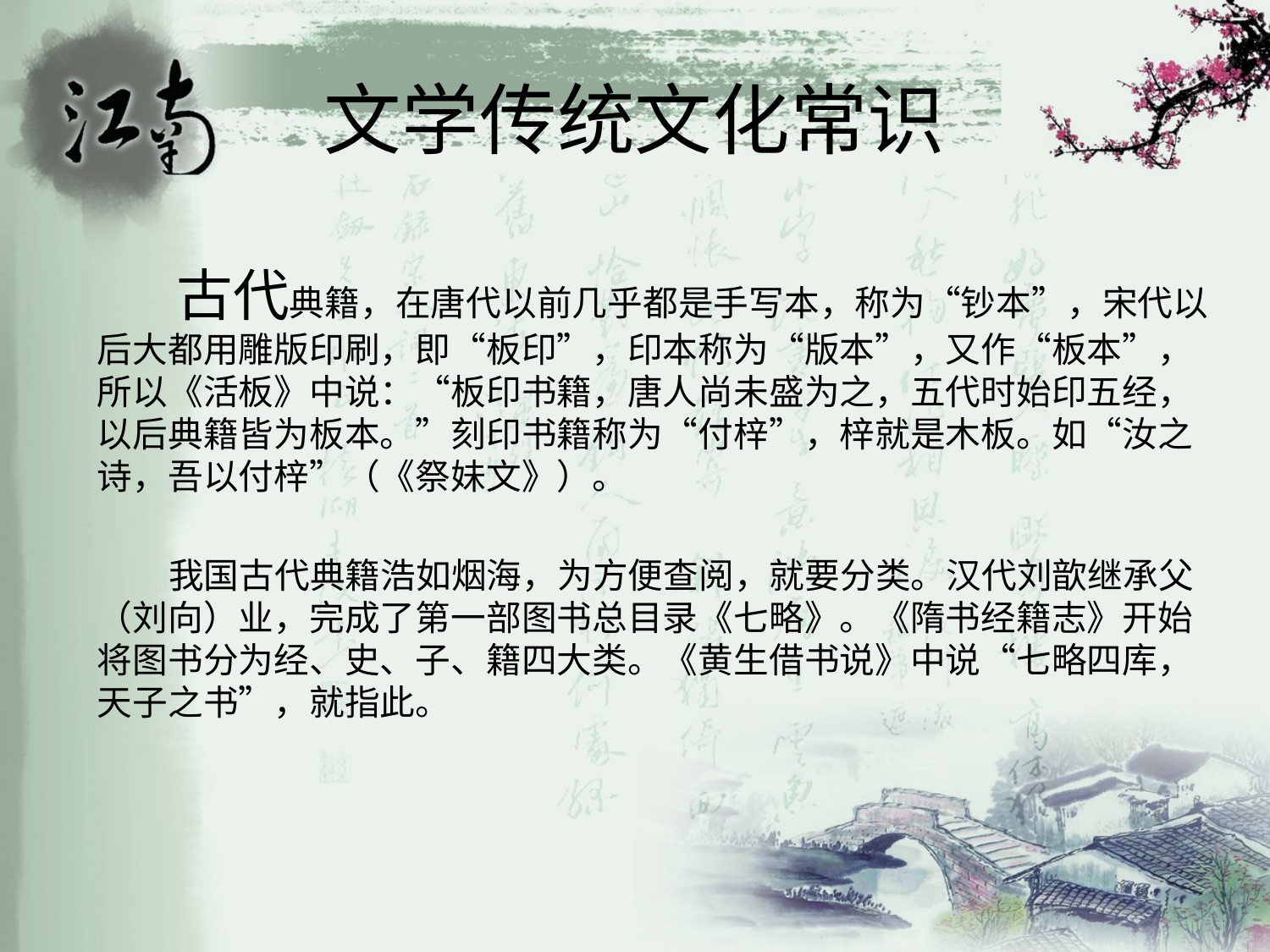

# 文学传统文化常识
         古代典籍，在唐代以前几乎都是手写本，称为“钞本”，宋代以后大都用雕版印刷，即“板印”，印本称为“版本”，又作“板本”，所以《活板》中说：“板印书籍，唐人尚未盛为之，五代时始印五经，以后典籍皆为板本。”刻印书籍称为“付梓”，梓就是木板。如“汝之诗，吾以付梓”（《祭妹文》）。

        我国古代典籍浩如烟海，为方便查阅，就要分类。汉代刘歆继承父（刘向）业，完成了第一部图书总目录《七略》。《隋书经籍志》开始将图书分为经、史、子、籍四大类。《黄生借书说》中说“七略四库，天子之书”，就指此。